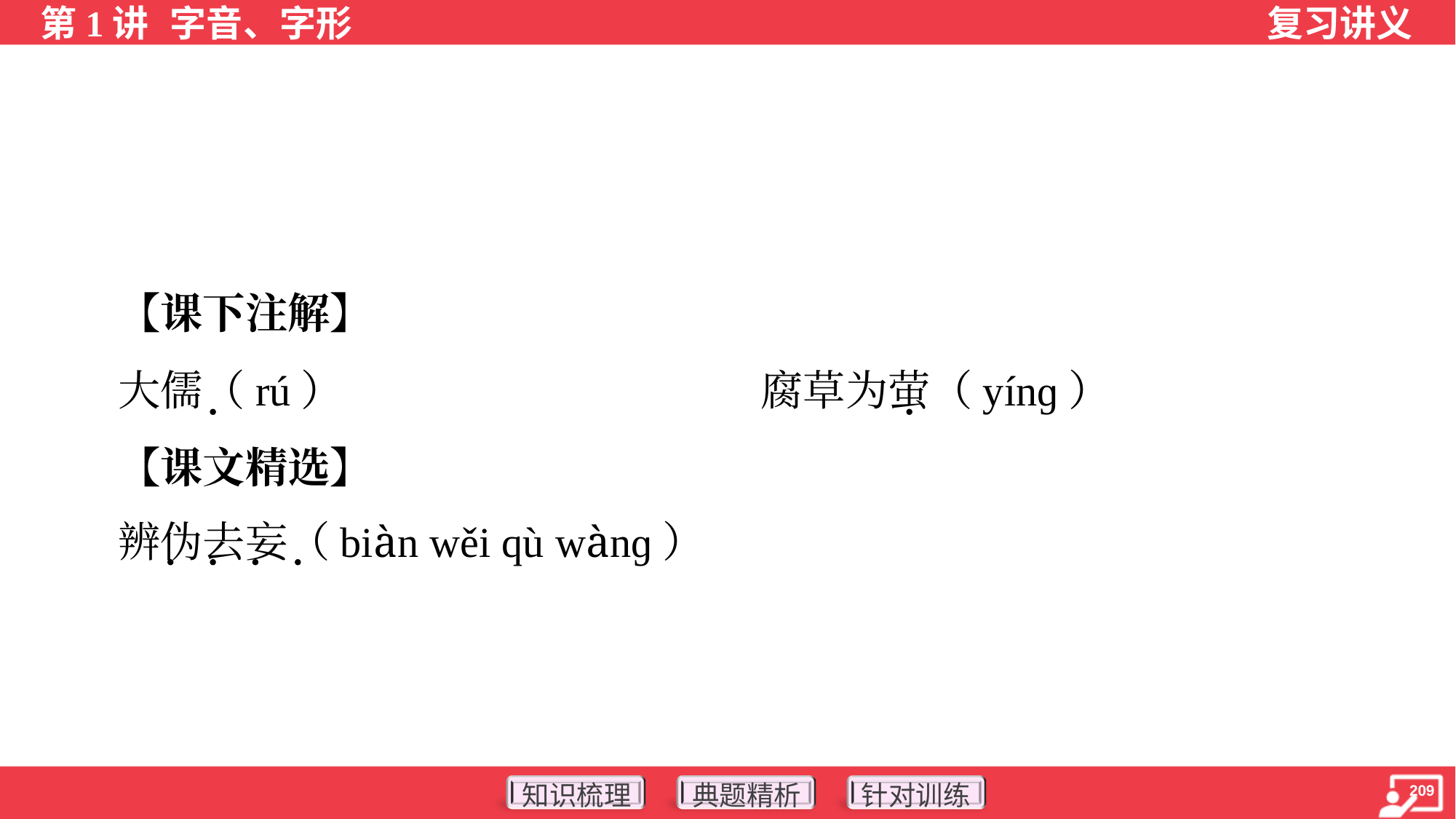

【课下注解】
    大儒（rú）	腐草为萤（yínɡ）
    【课文精选】
    辨伪去妄（biàn wěi qù wànɡ）